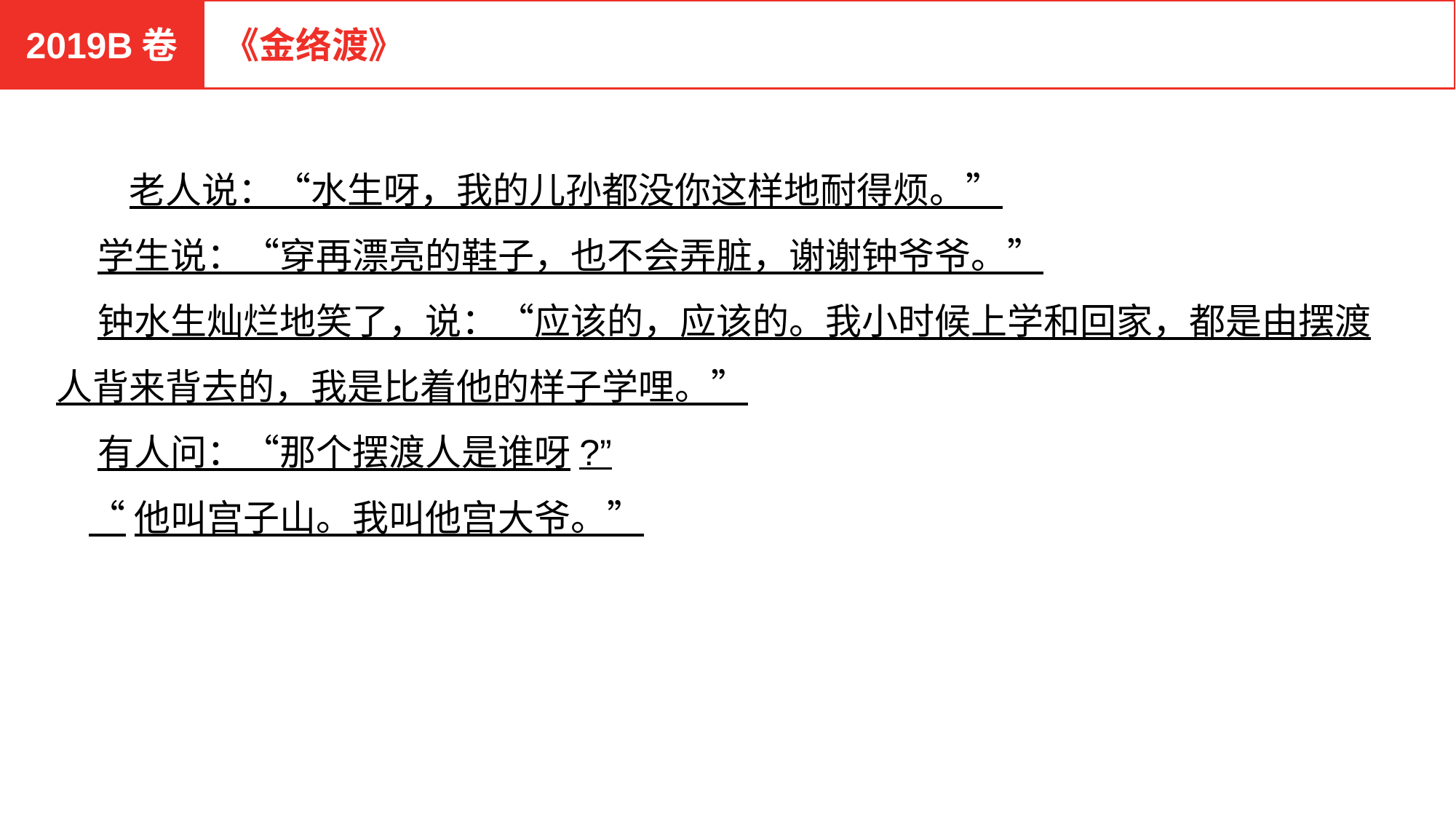

2019B卷
《金络渡》
　　老人说：“水生呀，我的儿孙都没你这样地耐得烦。”
    学生说：“穿再漂亮的鞋子，也不会弄脏，谢谢钟爷爷。”
    钟水生灿烂地笑了，说：“应该的，应该的。我小时候上学和回家，都是由摆渡人背来背去的，我是比着他的样子学哩。”
    有人问：“那个摆渡人是谁呀?”
    “他叫宫子山。我叫他宫大爷。”